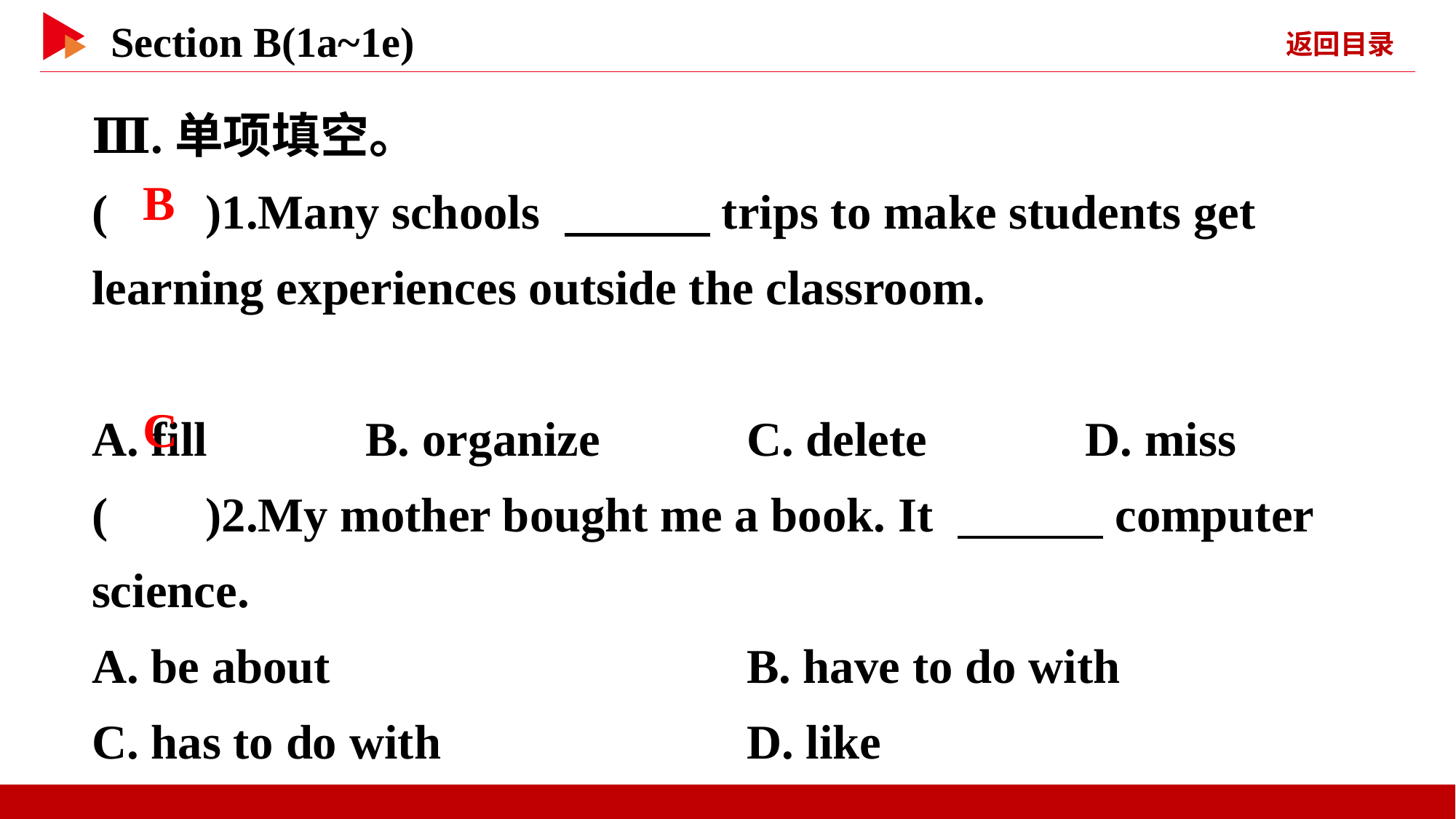

Ⅲ.单项填空。
(        )1.Many schools 　　　trips to make students get learning experiences outside the classroom.
A. fill             B. organize		C. delete             D. miss
(        )2.My mother bought me a book. It 　　　computer science.
A. be about				B. have to do with
C. has to do with			D. like
   B
   C